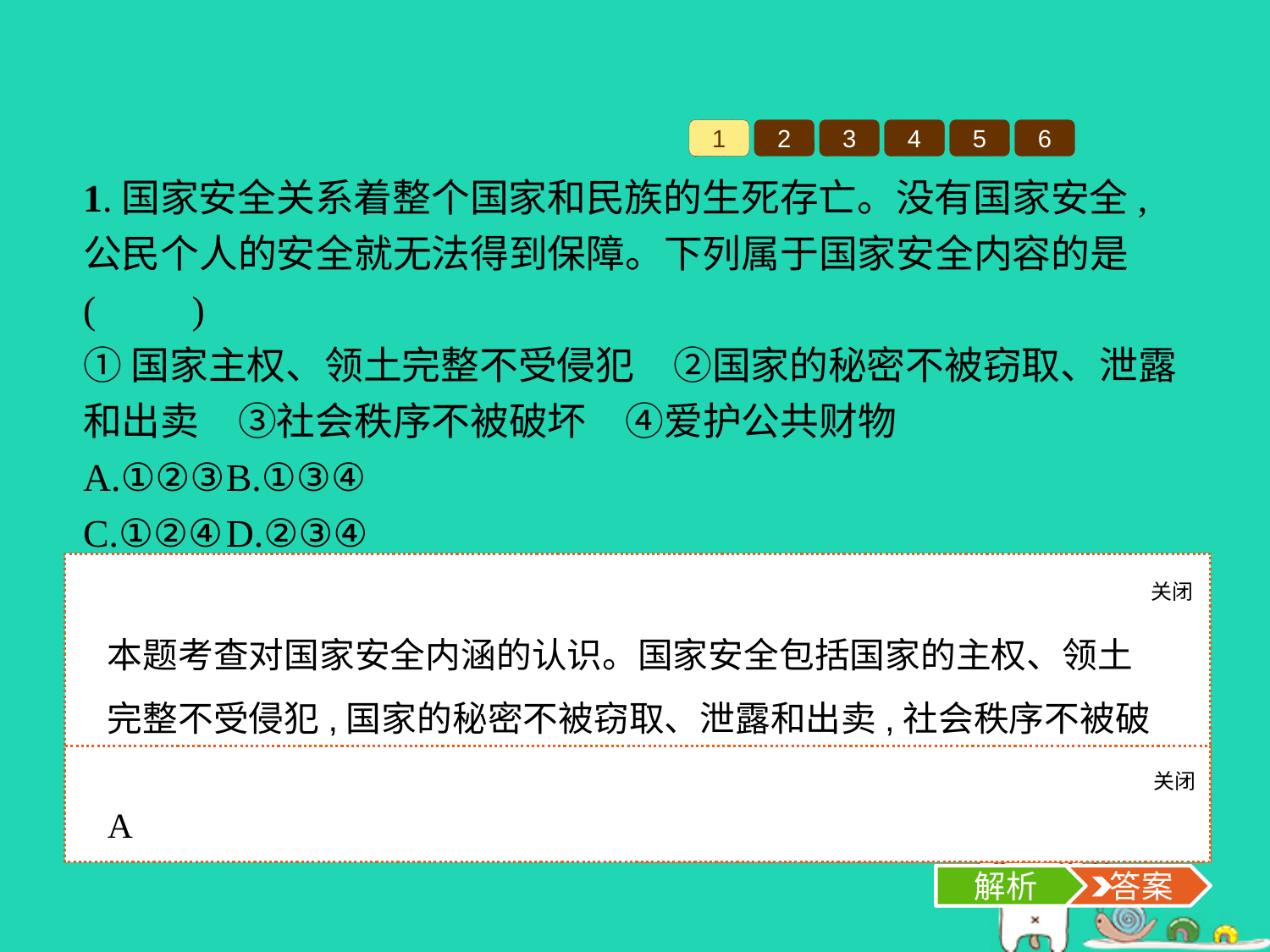

1
2
3
4
5
6
1.国家安全关系着整个国家和民族的生死存亡。没有国家安全,公民个人的安全就无法得到保障。下列属于国家安全内容的是(　　)
①国家主权、领土完整不受侵犯　②国家的秘密不被窃取、泄露和出卖　③社会秩序不被破坏　④爱护公共财物
A.①②③	B.①③④
C.①②④	D.②③④

关闭
解析

本题考查对国家安全内涵的认识。国家安全包括国家的主权、领土完整不受侵犯,国家的秘密不被窃取、泄露和出卖,社会秩序不被破坏等,①②③正确,当选;④不属于国家安全的内容,应排除。故选A项。

关闭
解析
  答案

A
解析
  答案